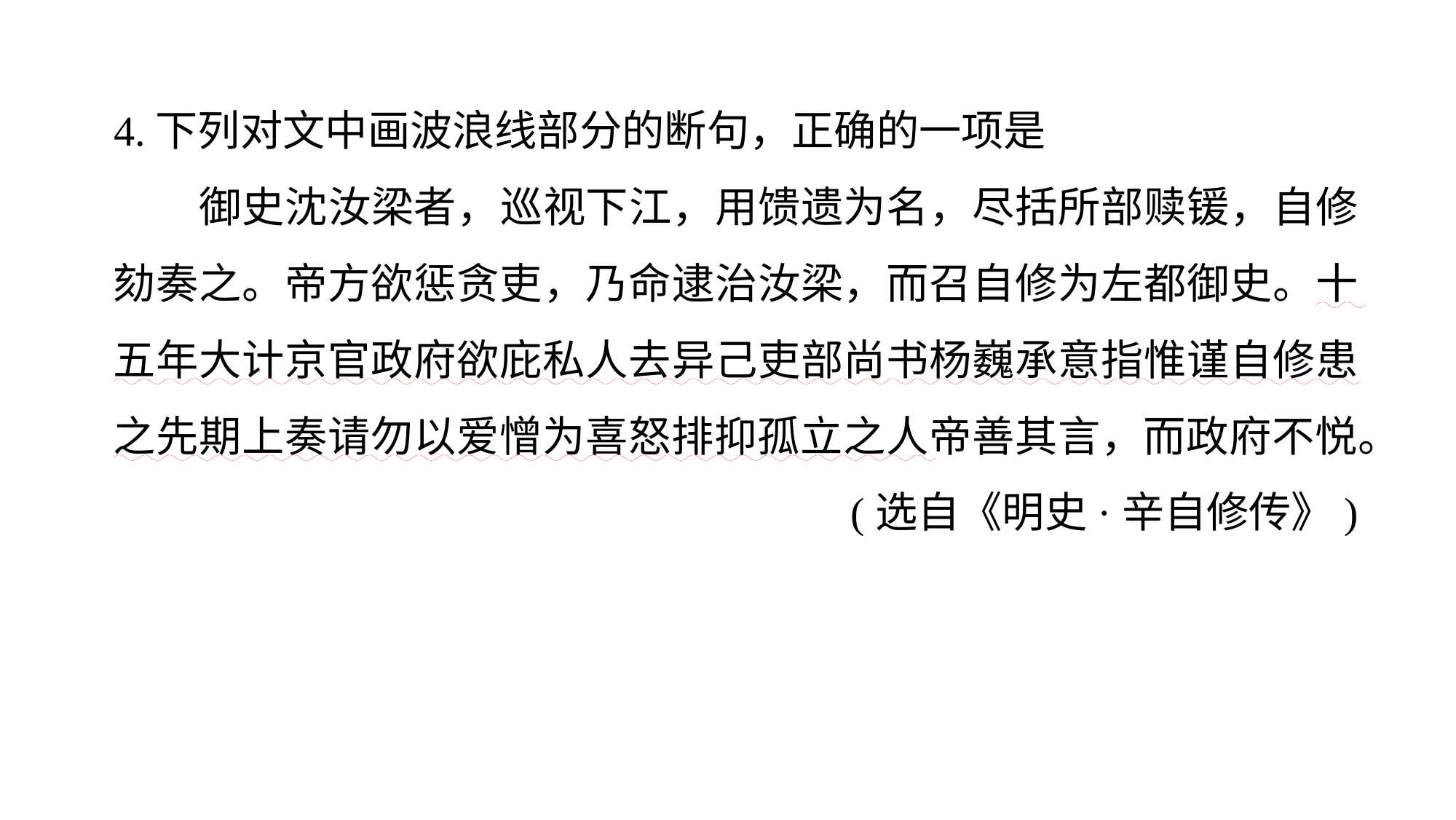

4.下列对文中画波浪线部分的断句，正确的一项是
御史沈汝梁者，巡视下江，用馈遗为名，尽括所部赎锾，自修劾奏之。帝方欲惩贪吏，乃命逮治汝梁，而召自修为左都御史。十五年大计京官政府欲庇私人去异己吏部尚书杨巍承意指惟谨自修患之先期上奏请勿以爱憎为喜怒排抑孤立之人帝善其言，而政府不悦。
(选自《明史·辛自修传》)